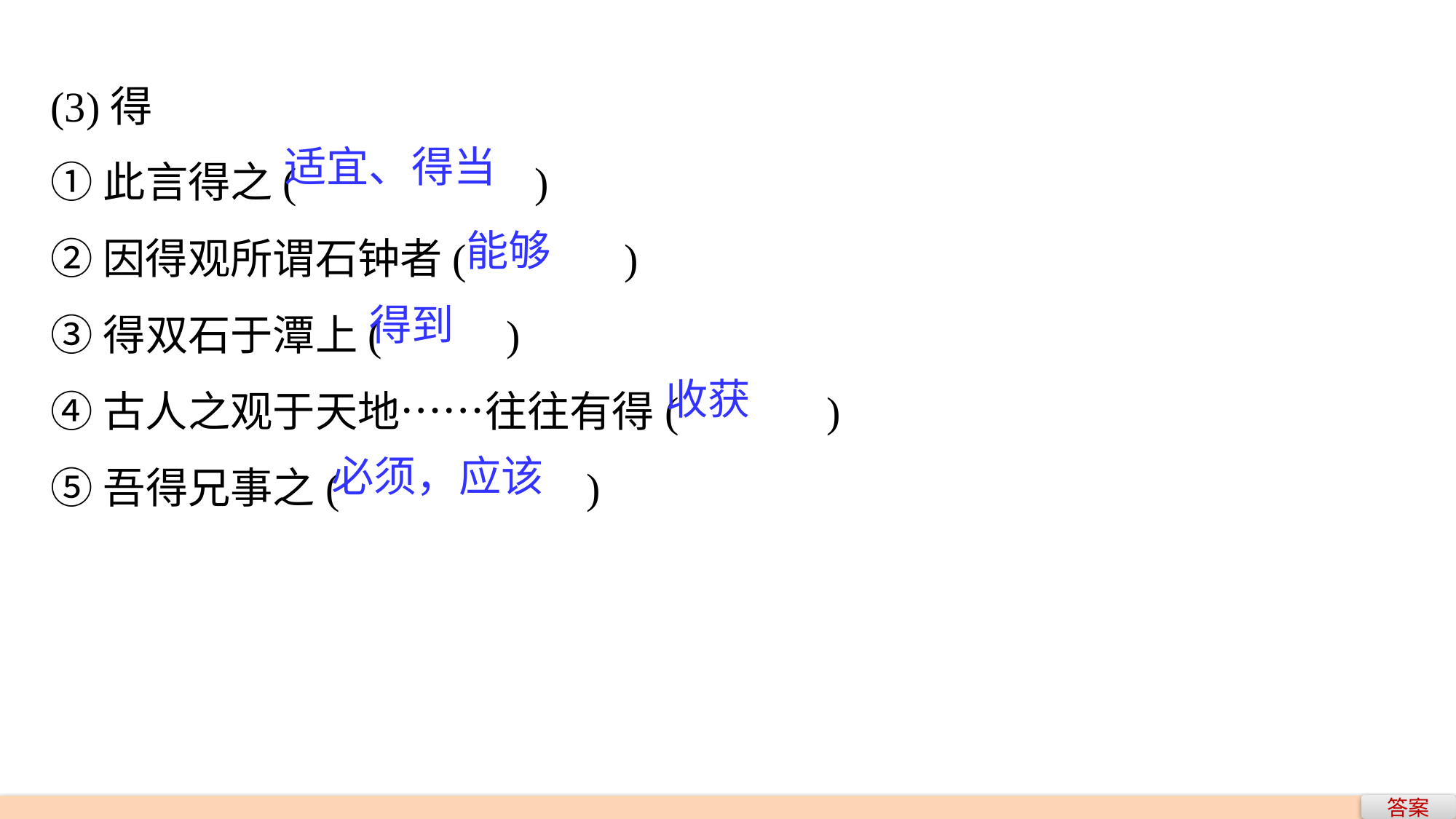

(3)得
①此言得之(　　　     　)
②因得观所谓石钟者(　　 　)
③得双石于潭上(　  　)
④古人之观于天地……往往有得(　　　)
⑤吾得兄事之(　　　　      )
适宜、得当
能够
得到
收获
必须，应该
答案